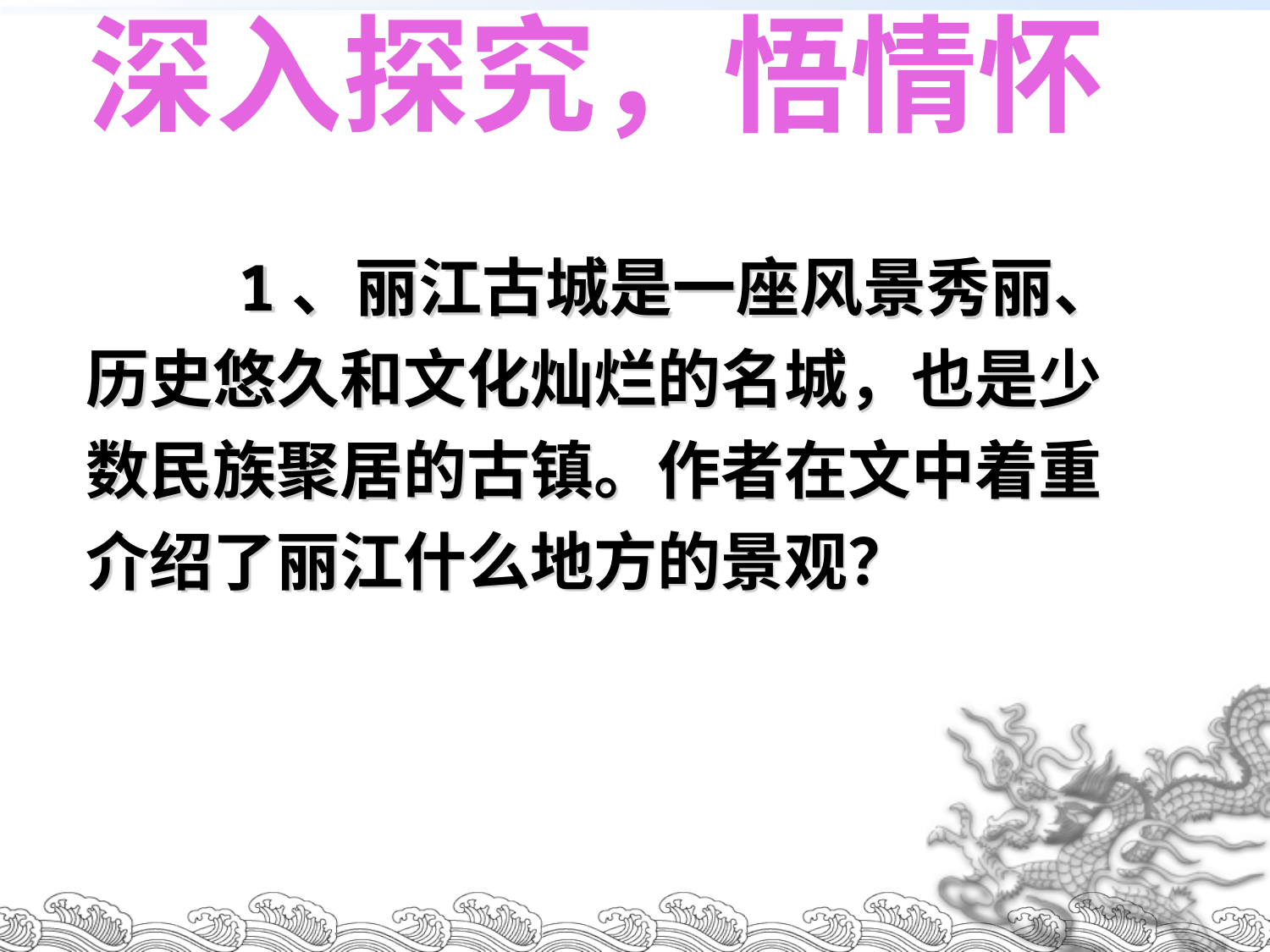

深入探究，悟情怀
    1、丽江古城是一座风景秀丽、历史悠久和文化灿烂的名城，也是少数民族聚居的古镇。作者在文中着重介绍了丽江什么地方的景观？